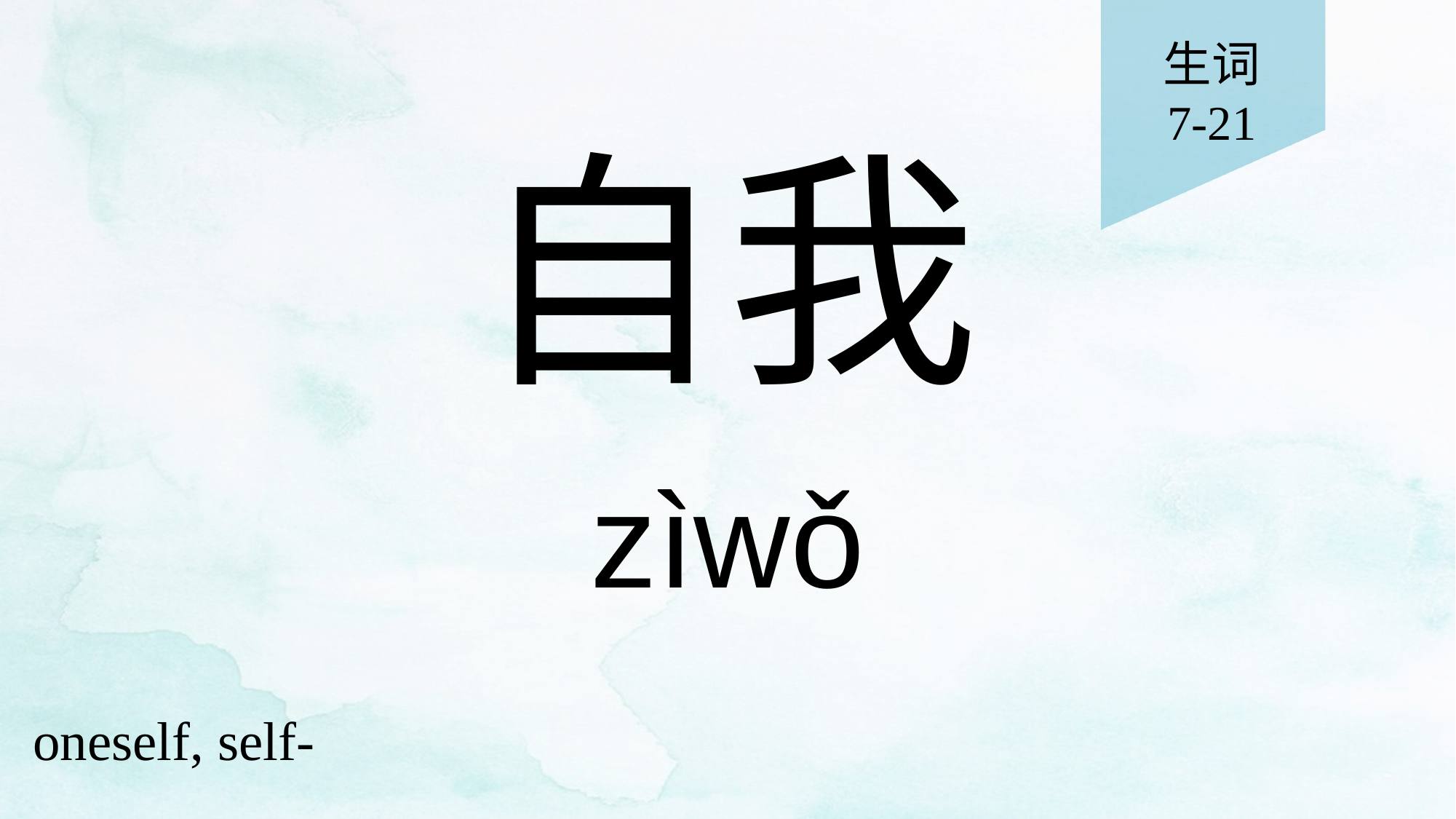

生词
7-21
# 自我
zìwǒ
oneself, self-